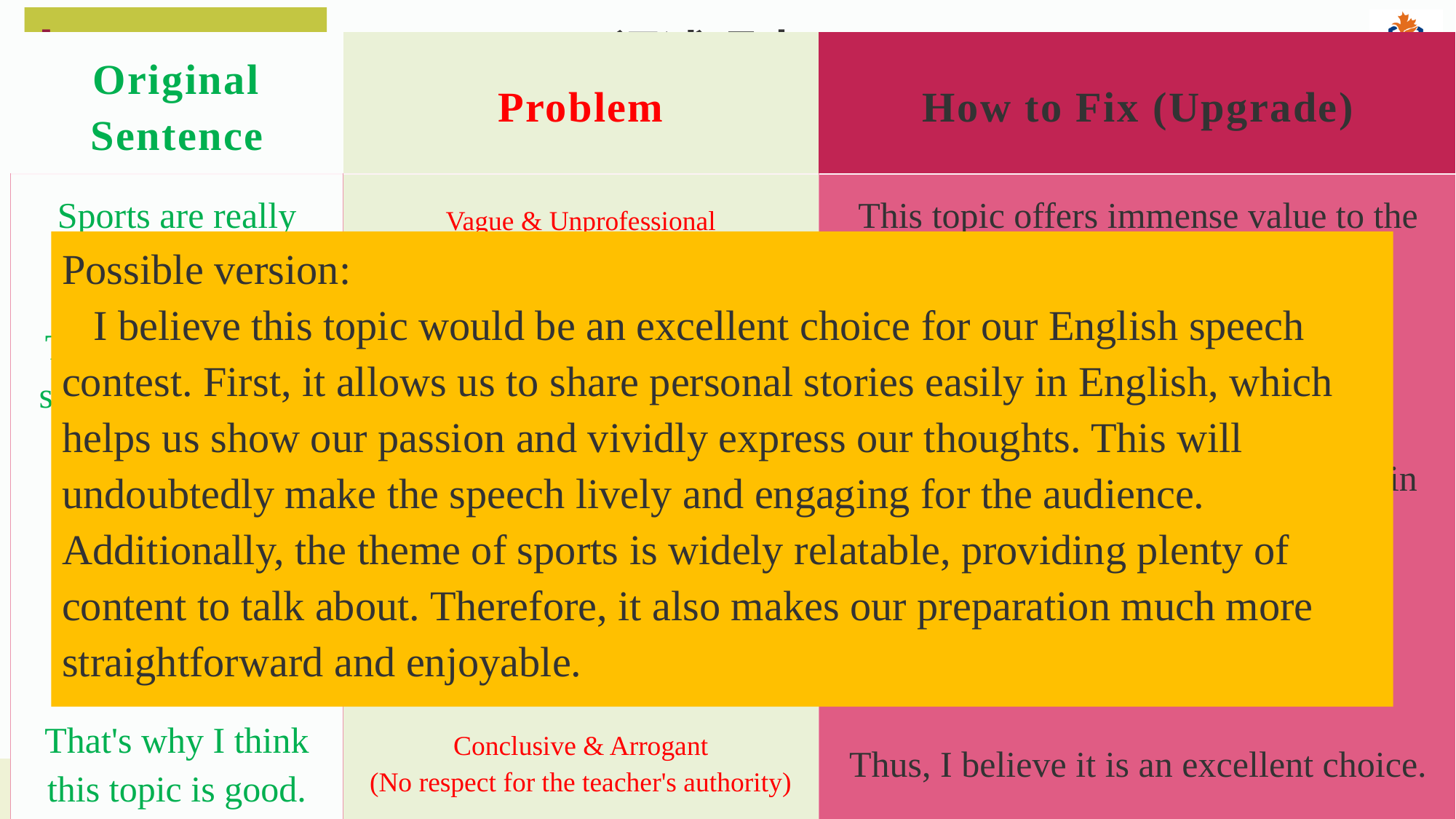

Language
Para 2 阐述理由
| Original Sentence | Problem | How to Fix (Upgrade) |
| --- | --- | --- |
| Sports are really great. | Vague & Unprofessional (Too simple, not formal) | This topic offers immense value to the contest. |
| They can make us strong and healthy. | Off-topic (Talks about health, not speaking suitability) | It is highly suitable for English expression. |
| I like playing basketball... | Selfish & Casual (Only about your personal preference) | We can easily share our own stories in English. |
| It's a lot of fun... | Weak Argument ("Fun" is too colloquial for a formal essay) | It will make the speech lively and engaging. |
| That's why I think this topic is good. | Conclusive & Arrogant (No respect for the teacher's authority) | Thus, I believe it is an excellent choice. |
结构：
Topic Sentence + Reason 1  + Reason 2 + Concluding Sentence
Example：
  Sports are really great. They can make us strong and healthy. I like playing basketball with my friends after school. It’s a lot of fun and it helps me relax. That’s why I think this topic is good.

sound casual, like chatting with a friend
Possible version:
   I believe this topic would be an excellent choice for our English speech contest. First, it allows us to share personal stories easily in English, which helps us show our passion and vividly express our thoughts. This will undoubtedly make the speech lively and engaging for the audience. Additionally, the theme of sports is widely relatable, providing plenty of content to talk about. Therefore, it also makes our preparation much more straightforward and enjoyable.
 focuses on "sports benefits" and "personal hobbies"